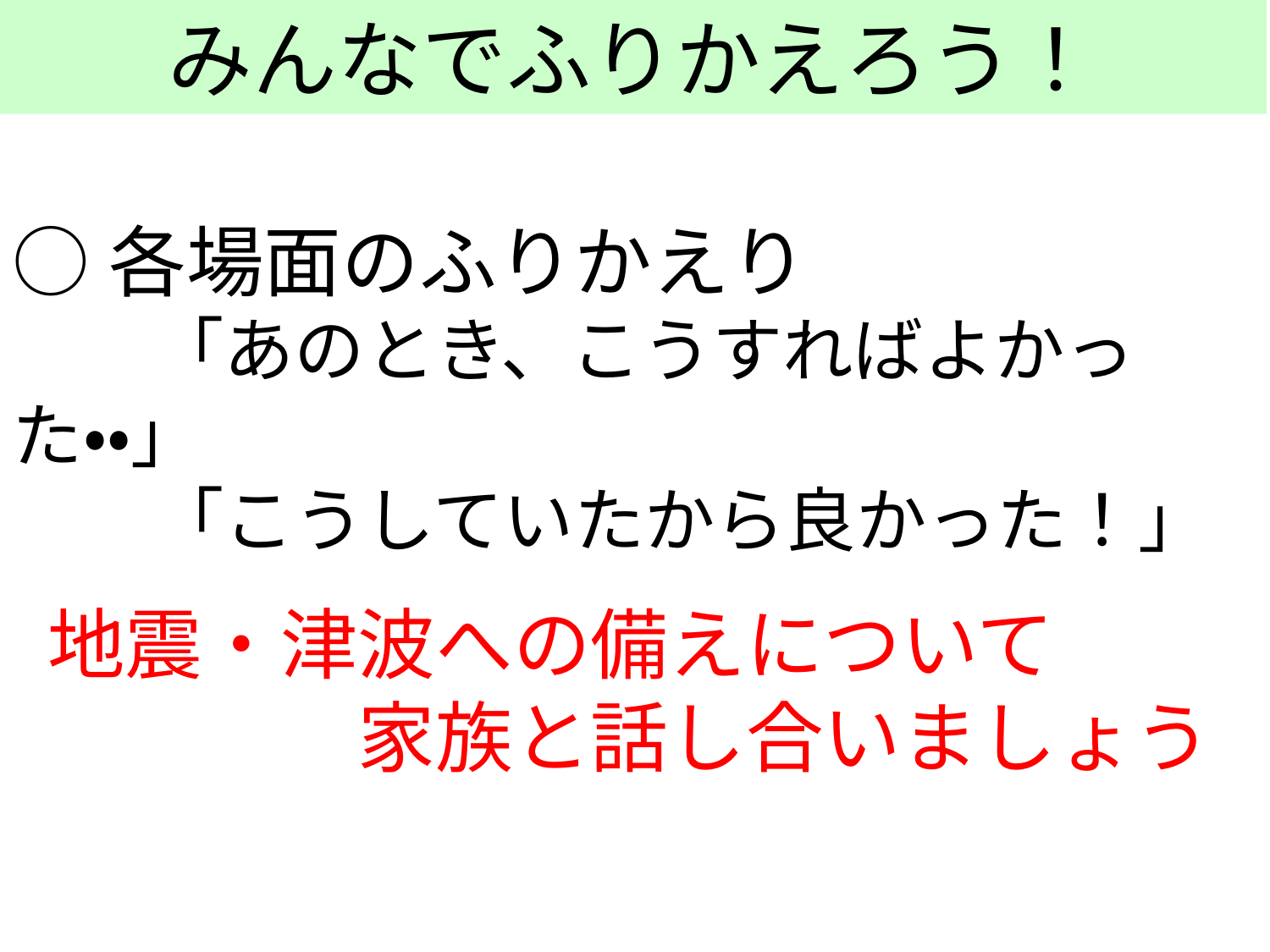

みんなでふりかえろう！

○各場面のふりかえり
　　「あのとき、こうすればよかった・・」
　　「こうしていたから良かった！」
地震・津波への備えについて
　　　　家族と話し合いましょう